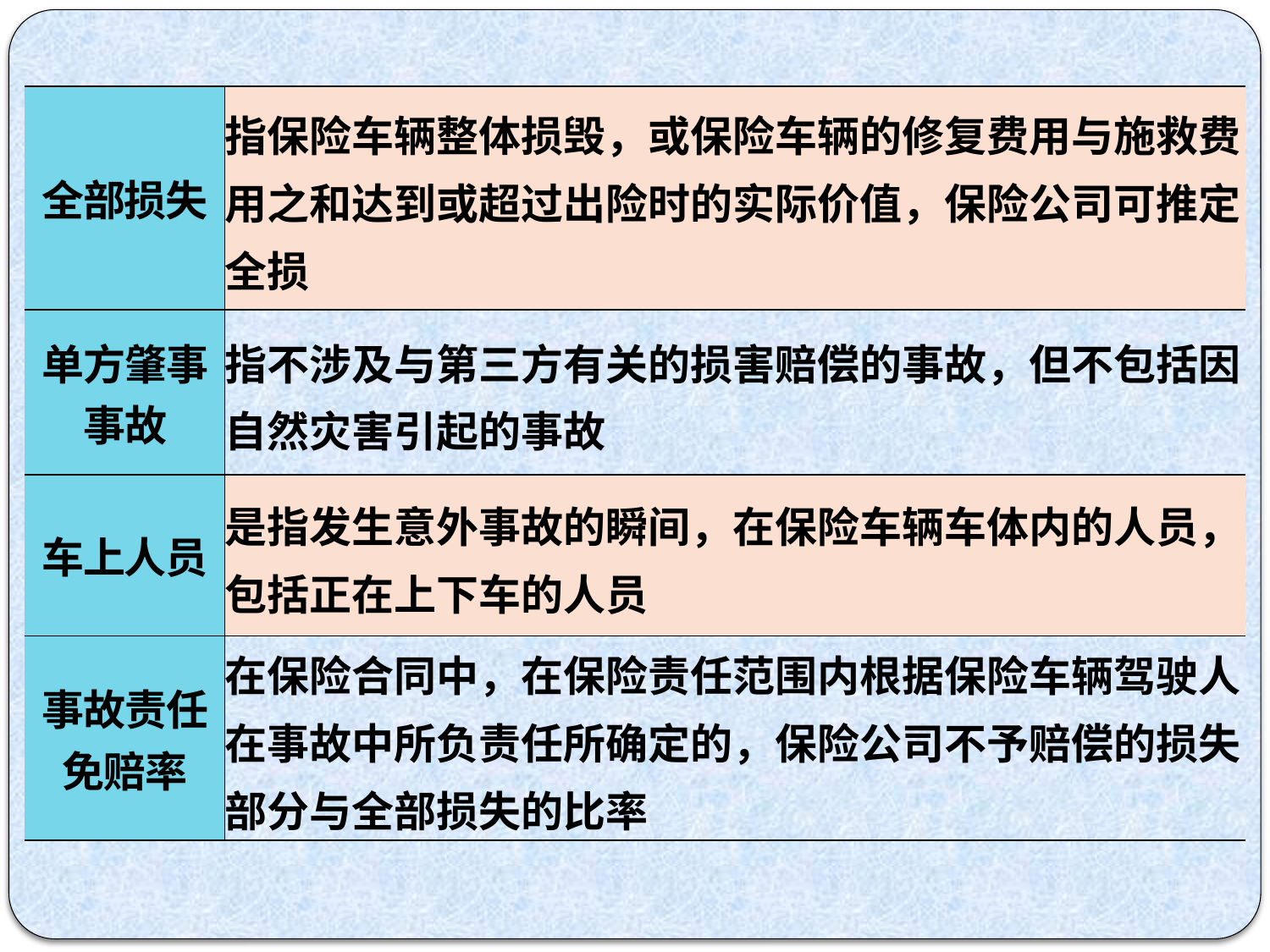

| 全部损失 | 指保险车辆整体损毁，或保险车辆的修复费用与施救费用之和达到或超过出险时的实际价值，保险公司可推定全损 |
| --- | --- |
| 单方肇事事故 | 指不涉及与第三方有关的损害赔偿的事故，但不包括因自然灾害引起的事故 |
| 车上人员 | 是指发生意外事故的瞬间，在保险车辆车体内的人员，包括正在上下车的人员 |
| 事故责任免赔率 | 在保险合同中，在保险责任范围内根据保险车辆驾驶人在事故中所负责任所确定的，保险公司不予赔偿的损失部分与全部损失的比率 |